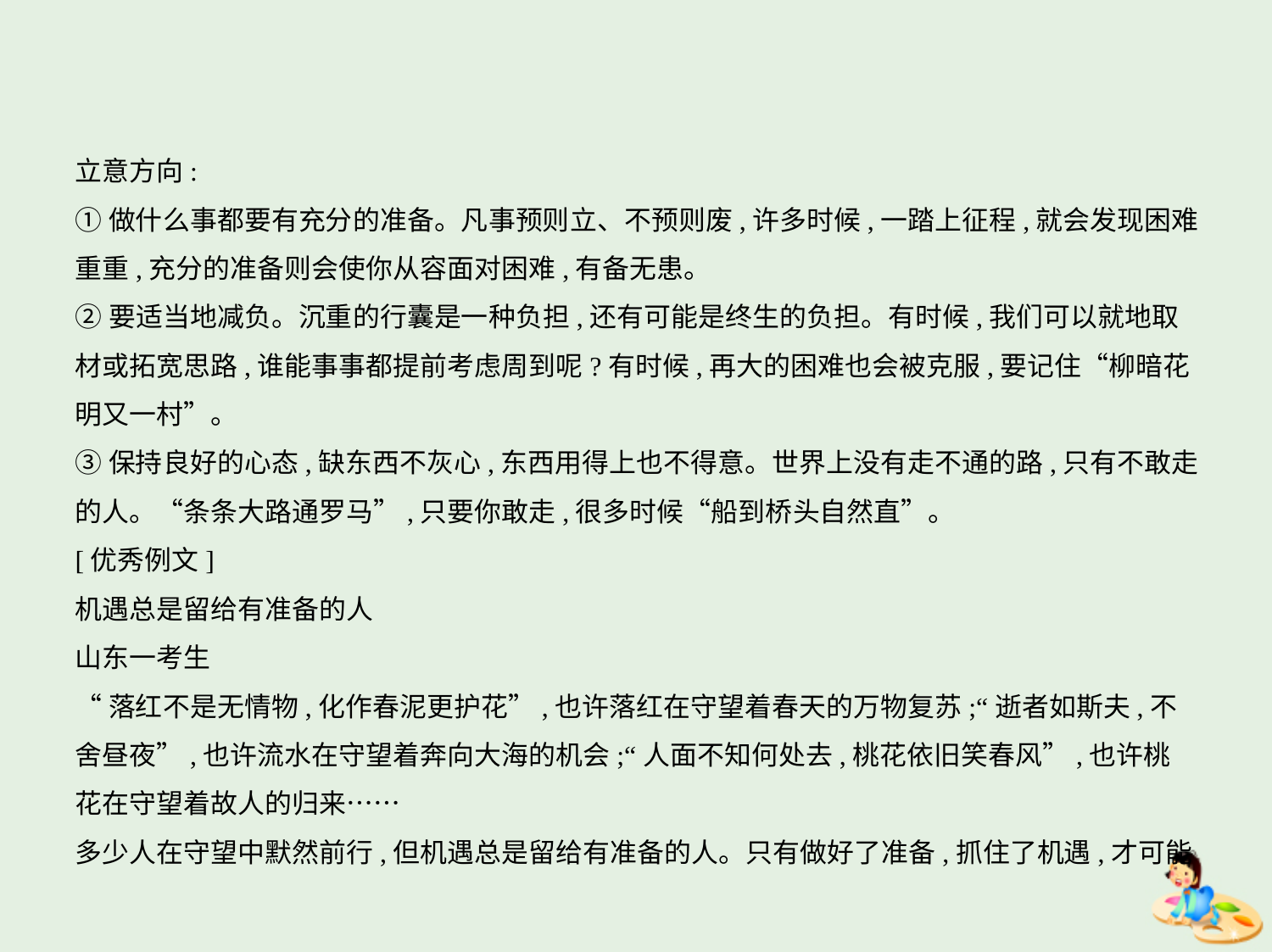

立意方向:
①做什么事都要有充分的准备。凡事预则立、不预则废,许多时候,一踏上征程,就会发现困难
重重,充分的准备则会使你从容面对困难,有备无患。
②要适当地减负。沉重的行囊是一种负担,还有可能是终生的负担。有时候,我们可以就地取
材或拓宽思路,谁能事事都提前考虑周到呢?有时候,再大的困难也会被克服,要记住“柳暗花
明又一村”。
③保持良好的心态,缺东西不灰心,东西用得上也不得意。世界上没有走不通的路,只有不敢走
的人。“条条大路通罗马”,只要你敢走,很多时候“船到桥头自然直”。
[优秀例文]
机遇总是留给有准备的人
山东一考生
“落红不是无情物,化作春泥更护花”,也许落红在守望着春天的万物复苏;“逝者如斯夫,不
舍昼夜”,也许流水在守望着奔向大海的机会;“人面不知何处去,桃花依旧笑春风”,也许桃
花在守望着故人的归来……
多少人在守望中默然前行,但机遇总是留给有准备的人。只有做好了准备,抓住了机遇,才可能